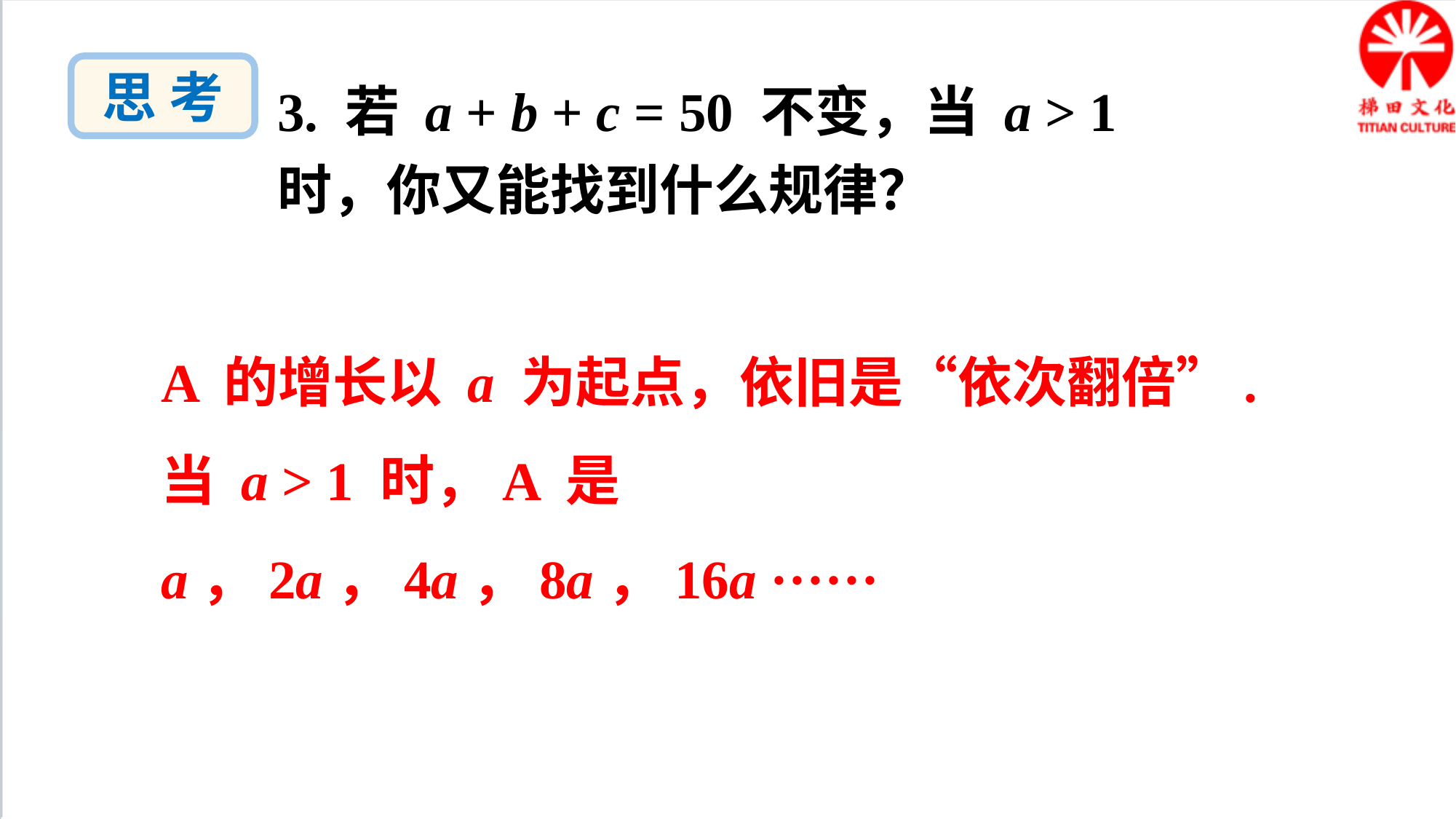

思 考
3. 若 a + b + c = 50 不变，当 a > 1 时，你又能找到什么规律？
A 的增长以 a 为起点，依旧是“依次翻倍”.
当 a > 1 时，A 是 a，2a，4a，8a，16a ······